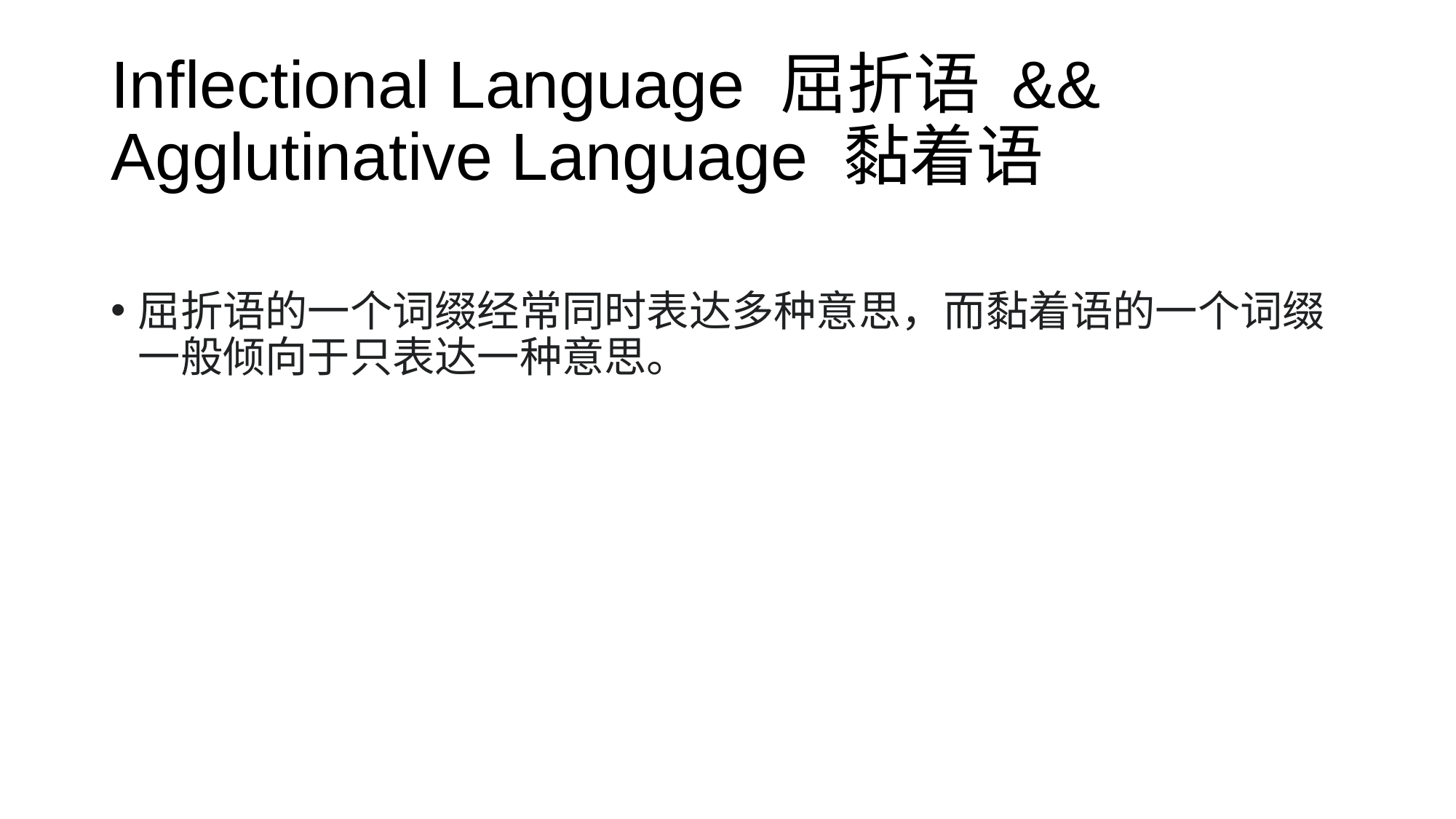

# Inflectional Language 屈折语 && Agglutinative Language 黏着语

屈折语的一个词缀经常同时表达多种意思，而黏着语的一个词缀一般倾向于只表达一种意思。